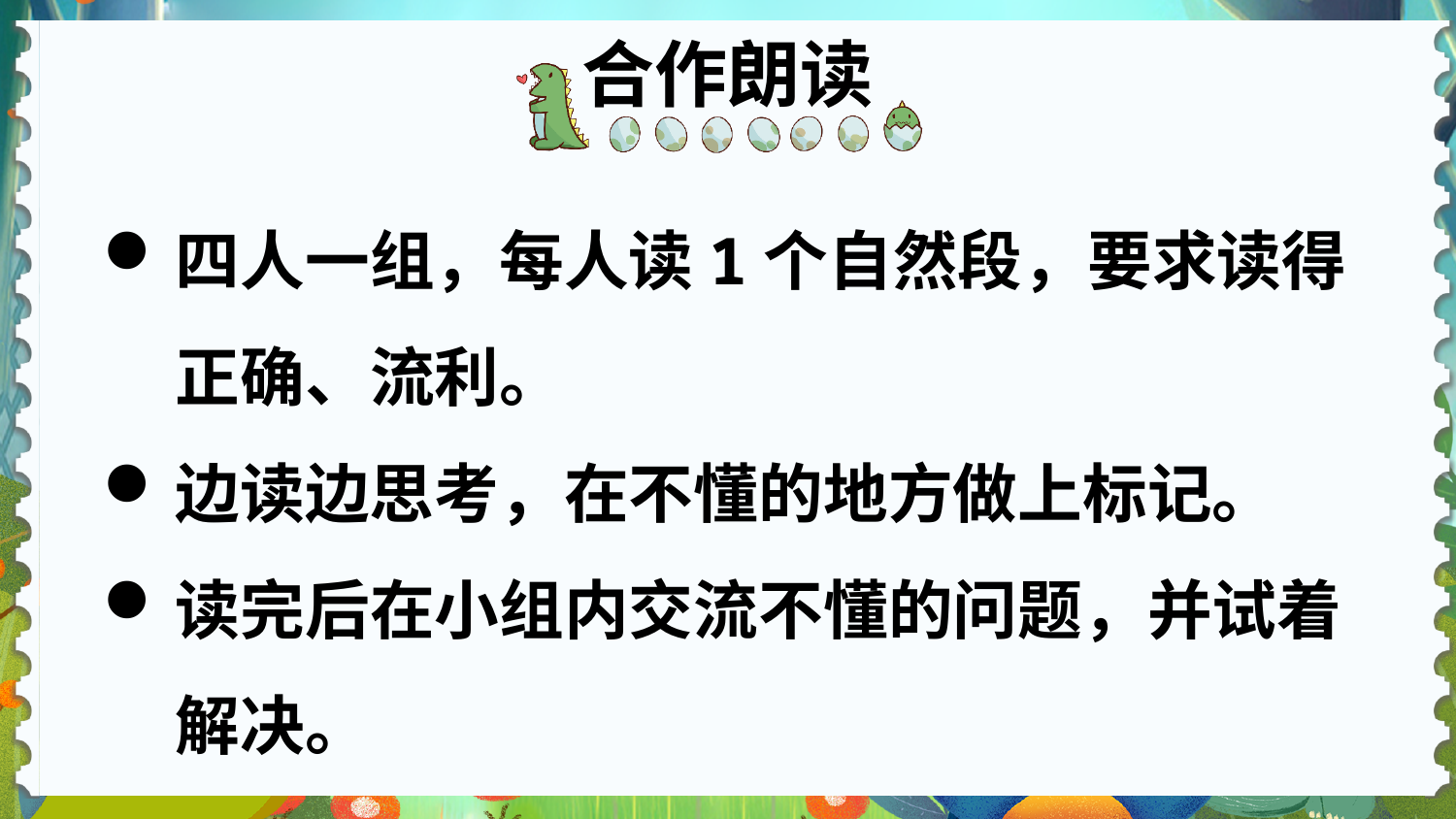

合作朗读
四人一组，每人读1个自然段，要求读得正确、流利。
边读边思考，在不懂的地方做上标记。
读完后在小组内交流不懂的问题，并试着解决。